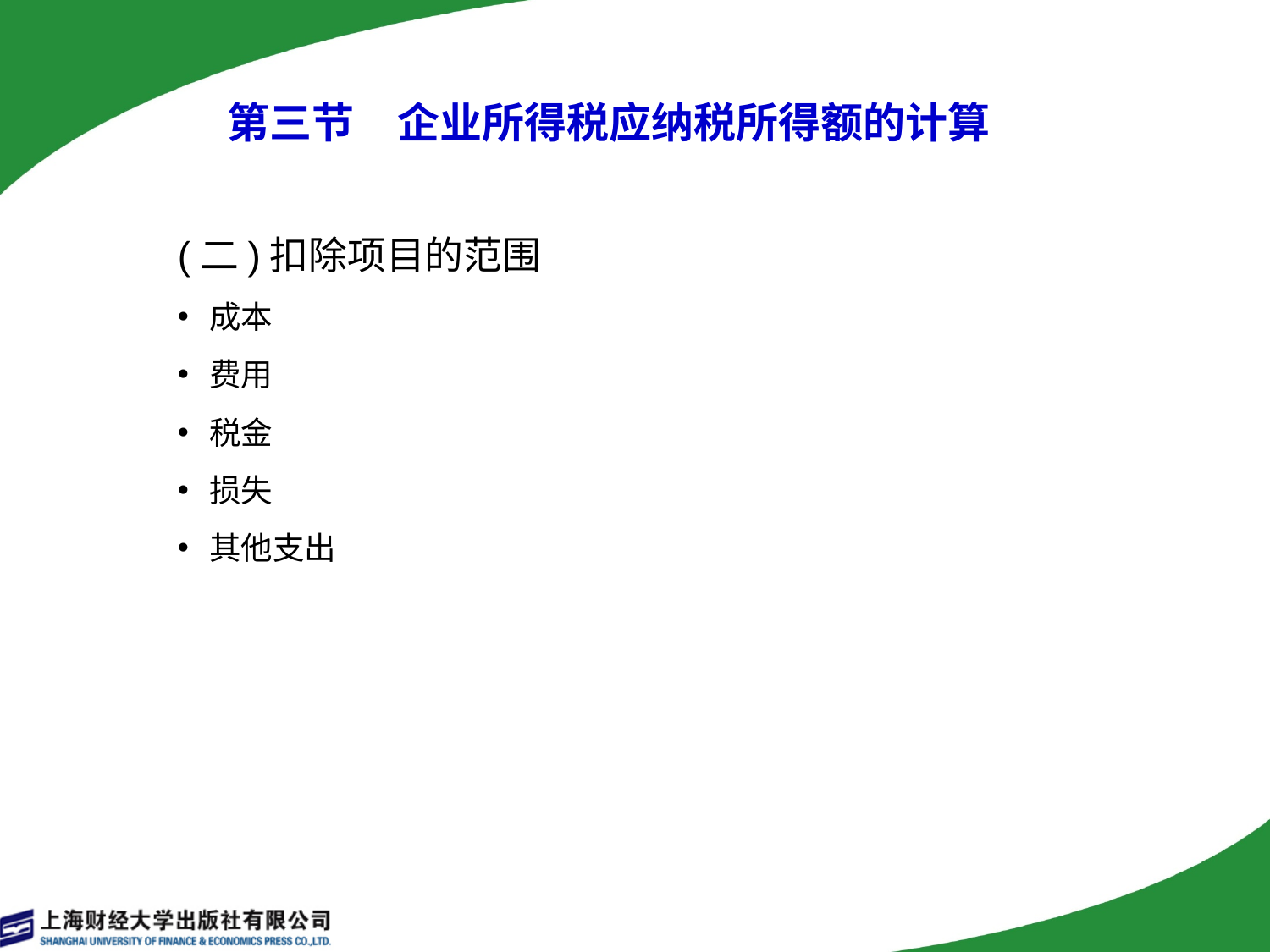

第三节　企业所得税应纳税所得额的计算
(二)扣除项目的范围
成本
费用
税金
损失
其他支出